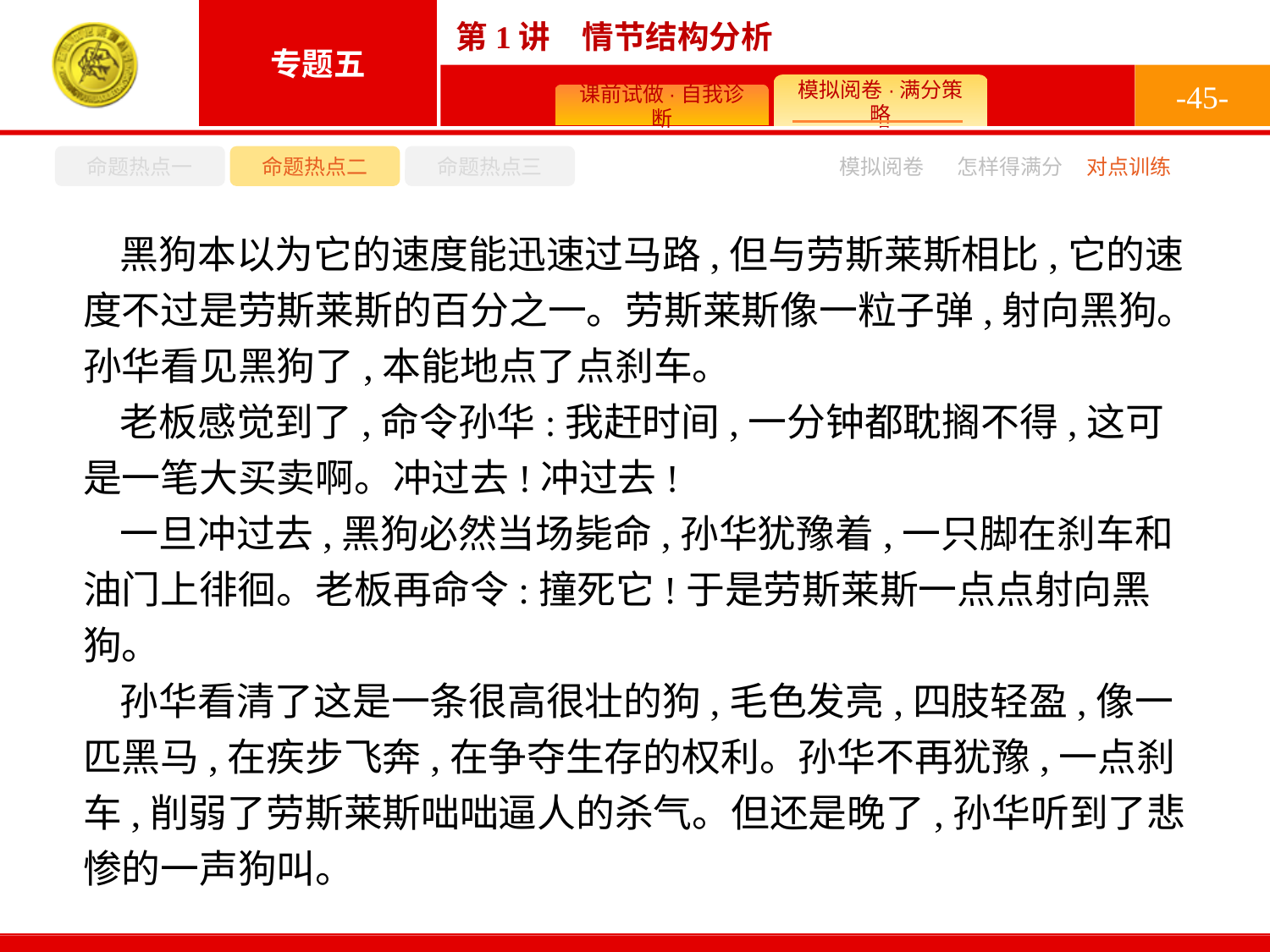

-45-
命题热点一
命题热点二
命题热点三
怎样得满分
模拟阅卷
对点训练
黑狗本以为它的速度能迅速过马路,但与劳斯莱斯相比,它的速度不过是劳斯莱斯的百分之一。劳斯莱斯像一粒子弹,射向黑狗。孙华看见黑狗了,本能地点了点刹车。
老板感觉到了,命令孙华:我赶时间,一分钟都耽搁不得,这可是一笔大买卖啊。冲过去!冲过去!
一旦冲过去,黑狗必然当场毙命,孙华犹豫着,一只脚在刹车和油门上徘徊。老板再命令:撞死它!于是劳斯莱斯一点点射向黑狗。
孙华看清了这是一条很高很壮的狗,毛色发亮,四肢轻盈,像一匹黑马,在疾步飞奔,在争夺生存的权利。孙华不再犹豫,一点刹车,削弱了劳斯莱斯咄咄逼人的杀气。但还是晚了,孙华听到了悲惨的一声狗叫。